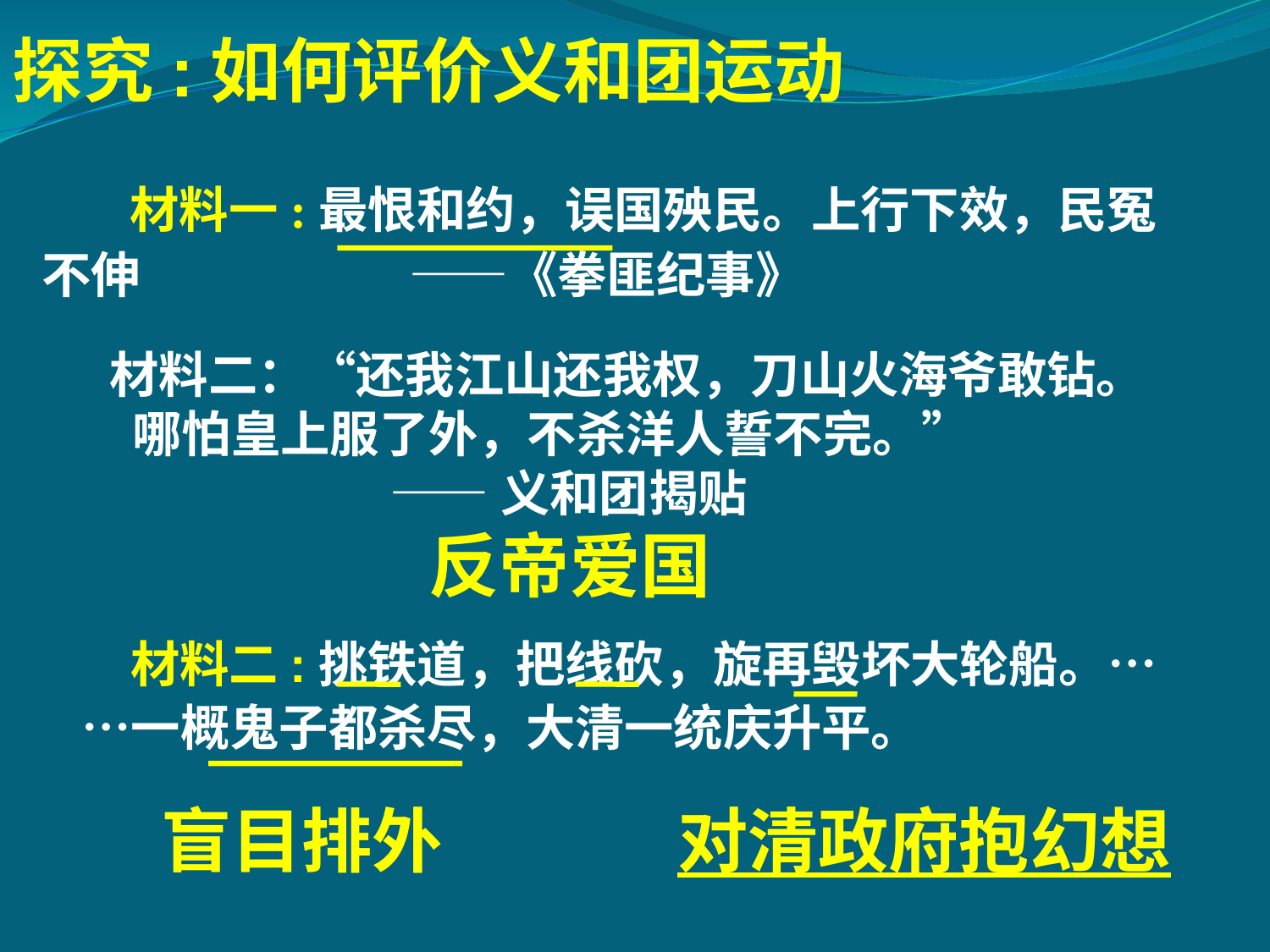

探究:如何评价义和团运动
    材料一:最恨和约，误国殃民。上行下效，民冤不伸                        ——《拳匪纪事》

材料二：“还我江山还我权，刀山火海爷敢钻。
 哪怕皇上服了外，不杀洋人誓不完。”
                         ——义和团揭贴
反帝爱国
  材料二:挑铁道，把线砍，旋再毁坏大轮船。……一概鬼子都杀尽，大清一统庆升平。

盲目排外
对清政府抱幻想